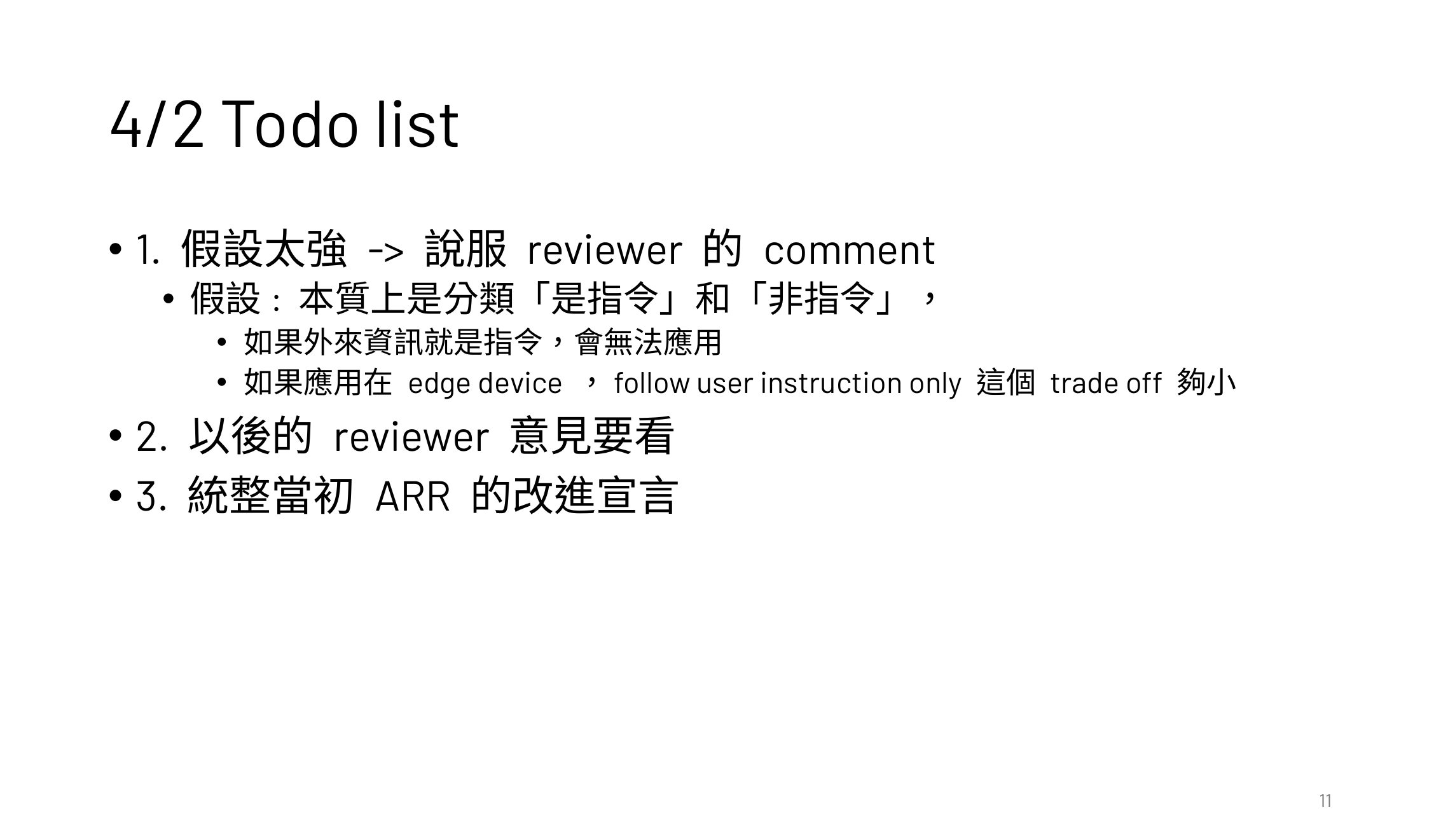

# 4/2 Todo list
1. 假設太強 -> 說服 reviewer 的 comment
假設: 本質上是分類「是指令」和「非指令」，
如果外來資訊就是指令，會無法應用
如果應用在 edge device ，follow user instruction only 這個 trade off 夠小
2. 以後的 reviewer 意見要看
3. 統整當初 ARR 的改進宣言

11